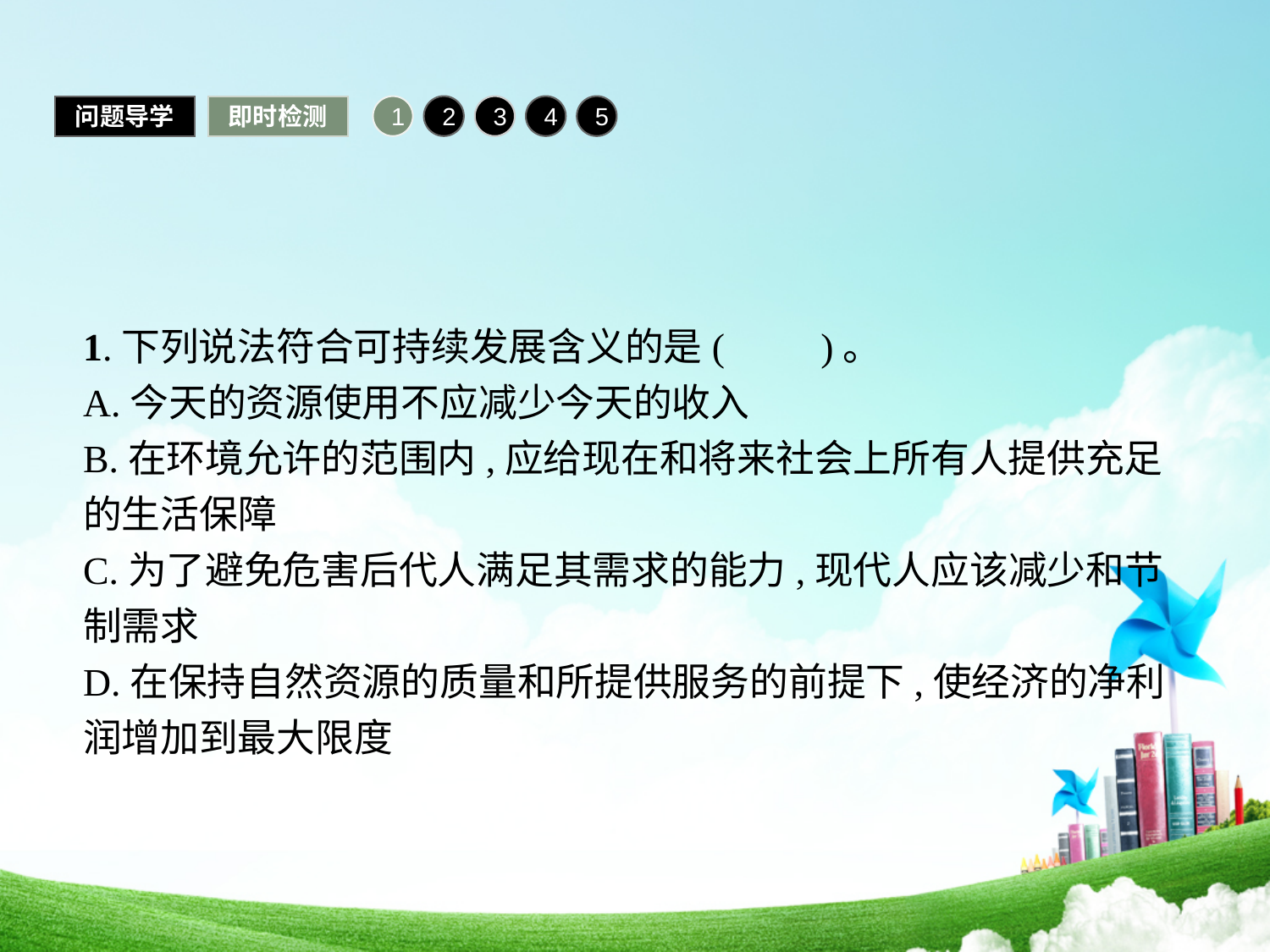

问题导学
即时检测
1
2
3
4
5
1.下列说法符合可持续发展含义的是(　　)。
A.今天的资源使用不应减少今天的收入
B.在环境允许的范围内,应给现在和将来社会上所有人提供充足的生活保障
C.为了避免危害后代人满足其需求的能力,现代人应该减少和节制需求
D.在保持自然资源的质量和所提供服务的前提下,使经济的净利润增加到最大限度